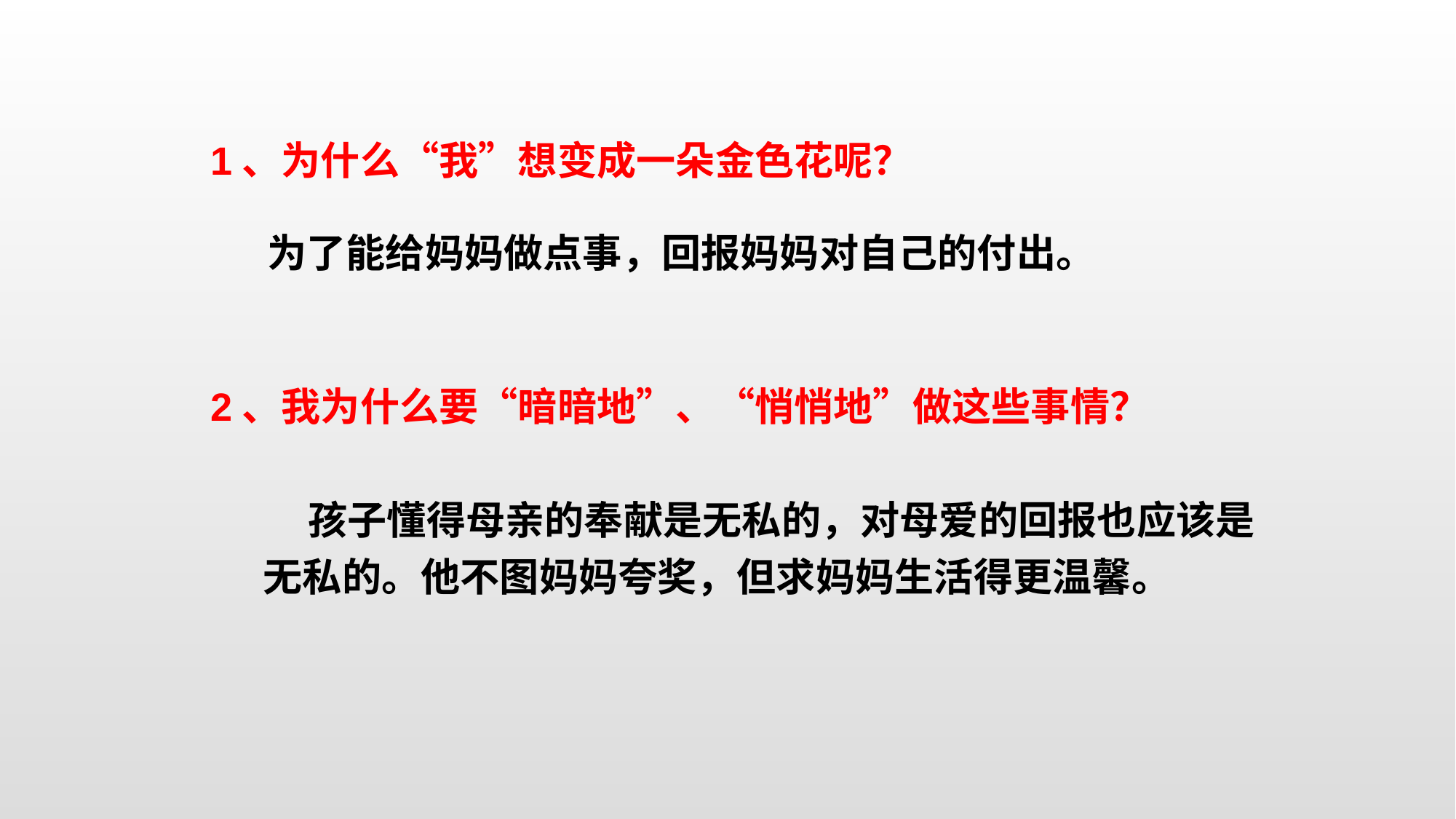

1、为什么“我”想变成一朵金色花呢？
为了能给妈妈做点事，回报妈妈对自己的付出。
2、我为什么要“暗暗地”、“悄悄地”做这些事情？
    孩子懂得母亲的奉献是无私的，对母爱的回报也应该是无私的。他不图妈妈夸奖，但求妈妈生活得更温馨。